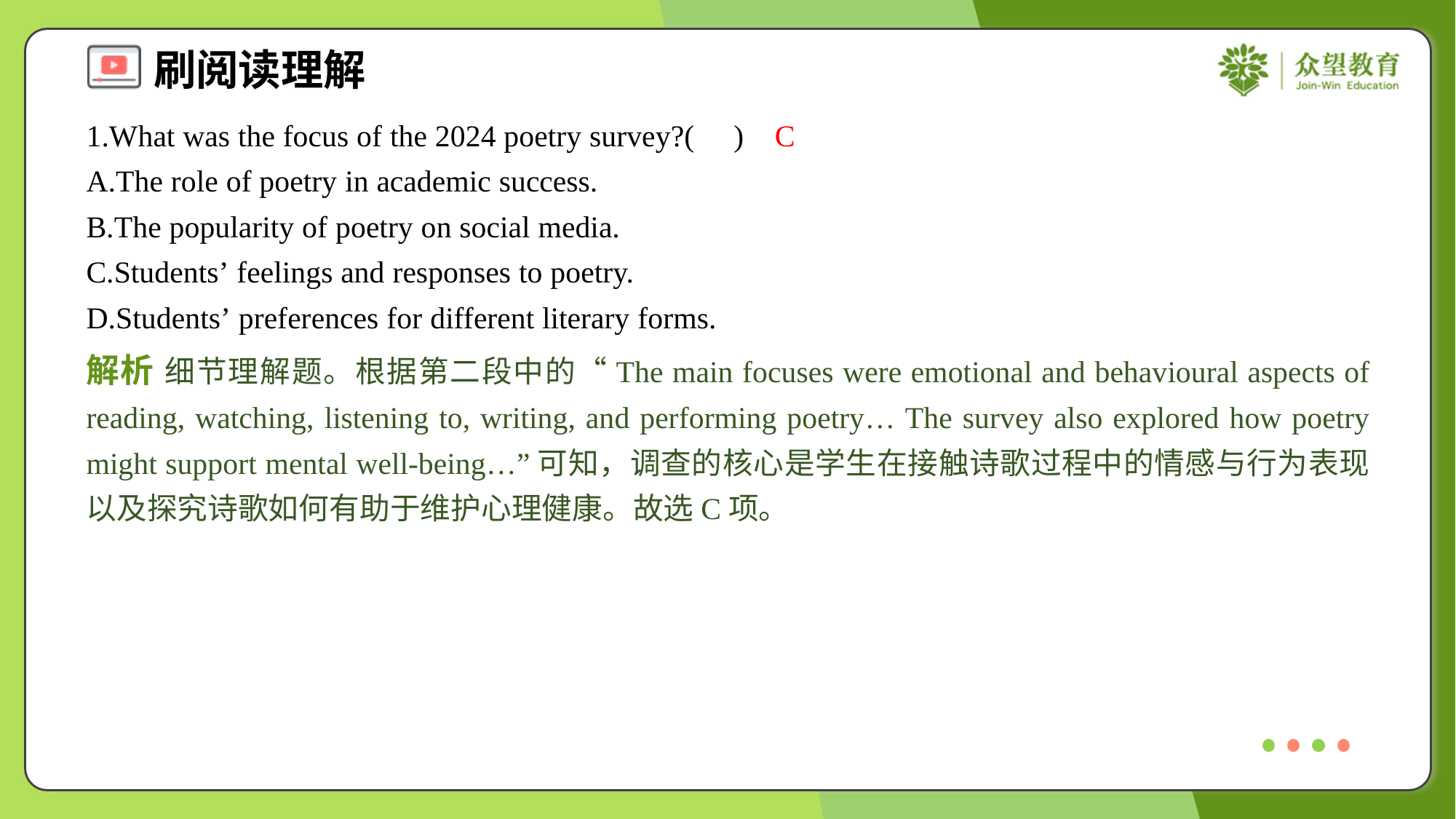

1.What was the focus of the 2024 poetry survey?(     )
C
A.The role of poetry in academic success.
B.The popularity of poetry on social media.
C.Students’ feelings and responses to poetry.
D.Students’ preferences for different literary forms.
解析 细节理解题。根据第二段中的“The main focuses were emotional and behavioural aspects of reading, watching, listening to, writing, and performing poetry… The survey also explored how poetry might support mental well-being…”可知，调查的核心是学生在接触诗歌过程中的情感与行为表现以及探究诗歌如何有助于维护心理健康。故选C项。